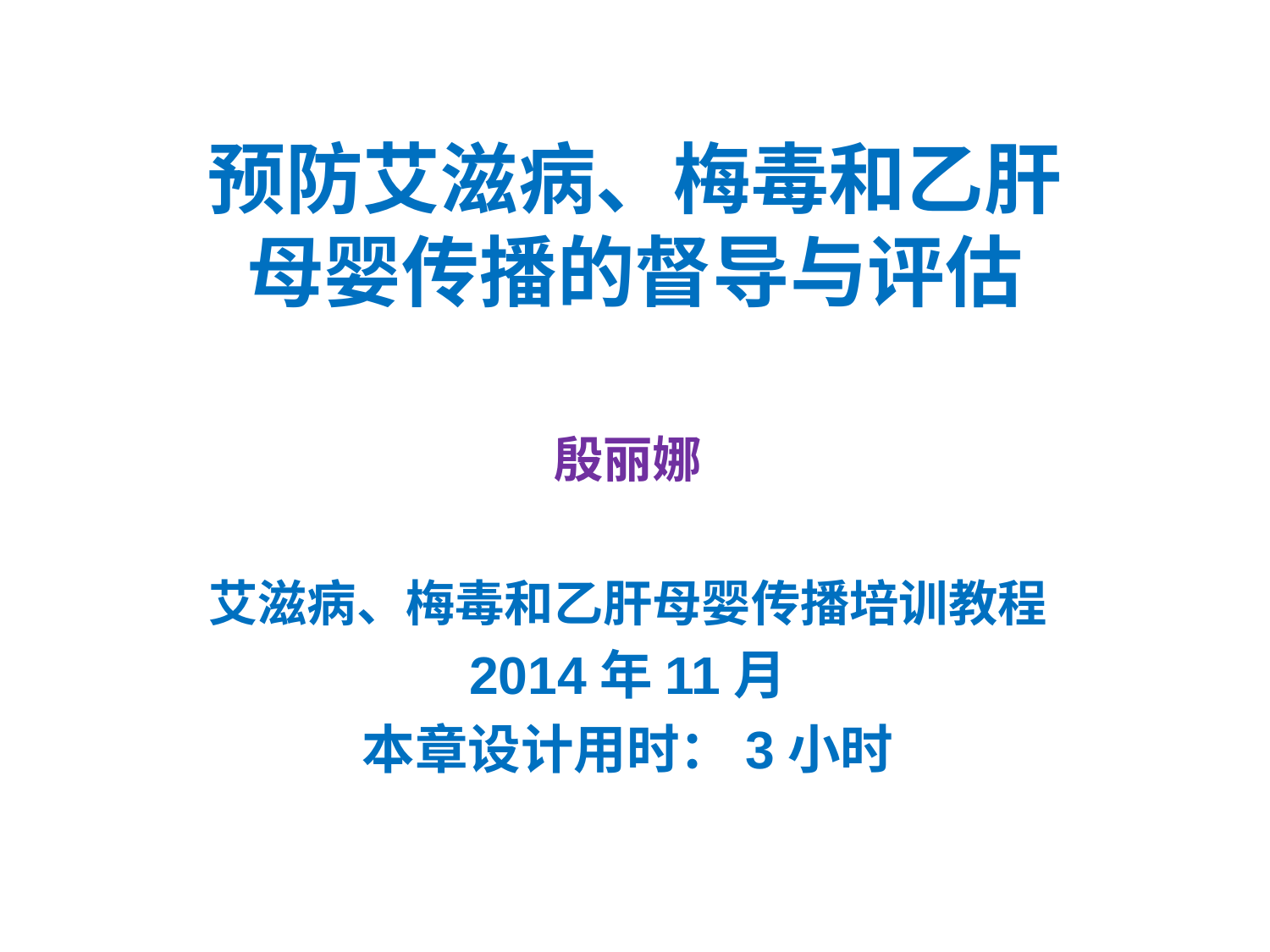

# 预防艾滋病、梅毒和乙肝 母婴传播的督导与评估
殷丽娜

艾滋病、梅毒和乙肝母婴传播培训教程
2014年11月
本章设计用时：3小时